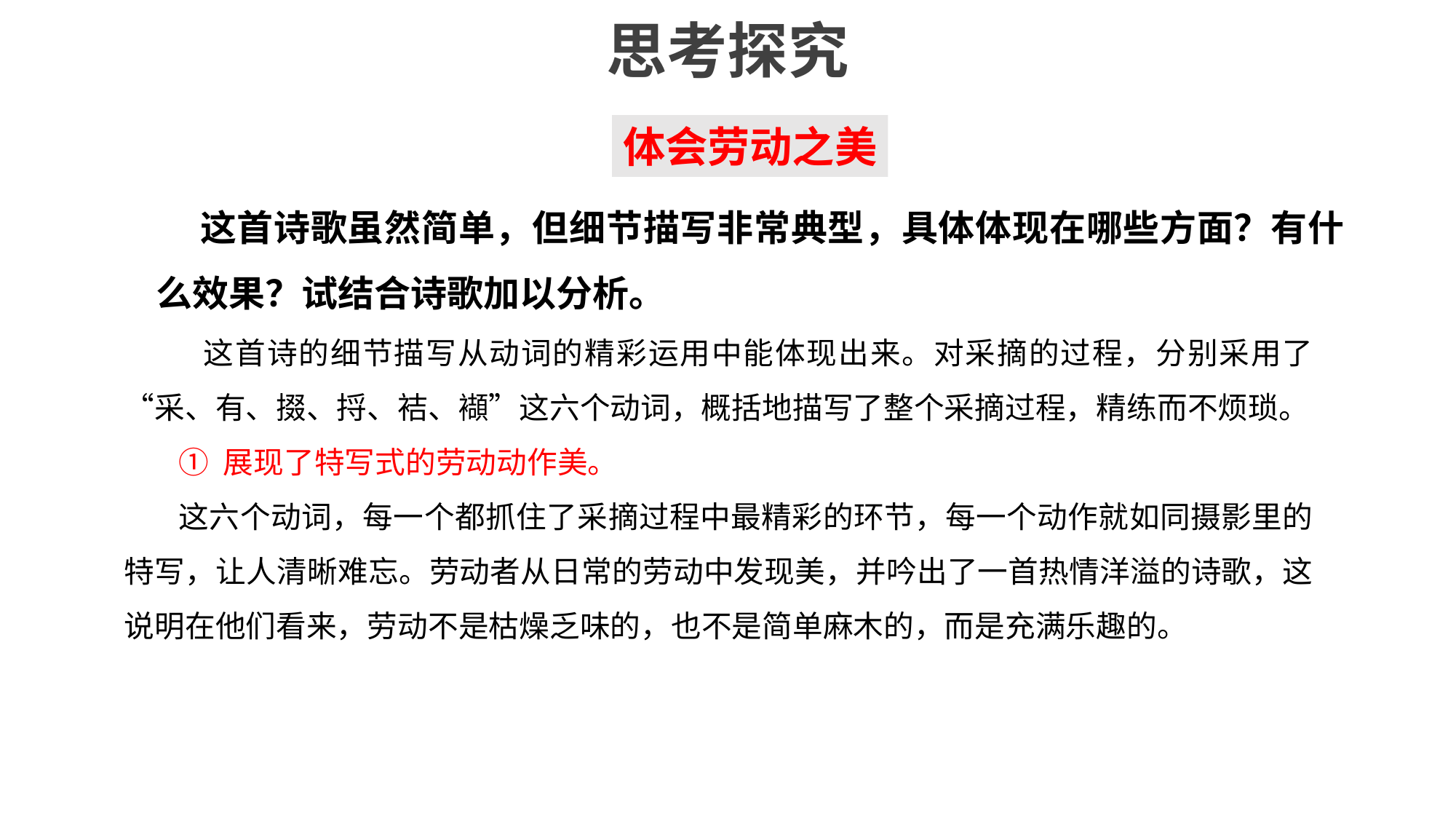

# 思考探究
体会劳动之美
    这首诗歌虽然简单，但细节描写非常典型，具体体现在哪些方面？有什么效果？试结合诗歌加以分析。
  这首诗的细节描写从动词的精彩运用中能体现出来。对采摘的过程，分别采用了“采、有、掇、捋、袺、襭”这六个动词，概括地描写了整个采摘过程，精练而不烦琐。
① 展现了特写式的劳动动作美。
这六个动词，每一个都抓住了采摘过程中最精彩的环节，每一个动作就如同摄影里的特写，让人清晰难忘。劳动者从日常的劳动中发现美，并吟出了一首热情洋溢的诗歌，这说明在他们看来，劳动不是枯燥乏味的，也不是简单麻木的，而是充满乐趣的。